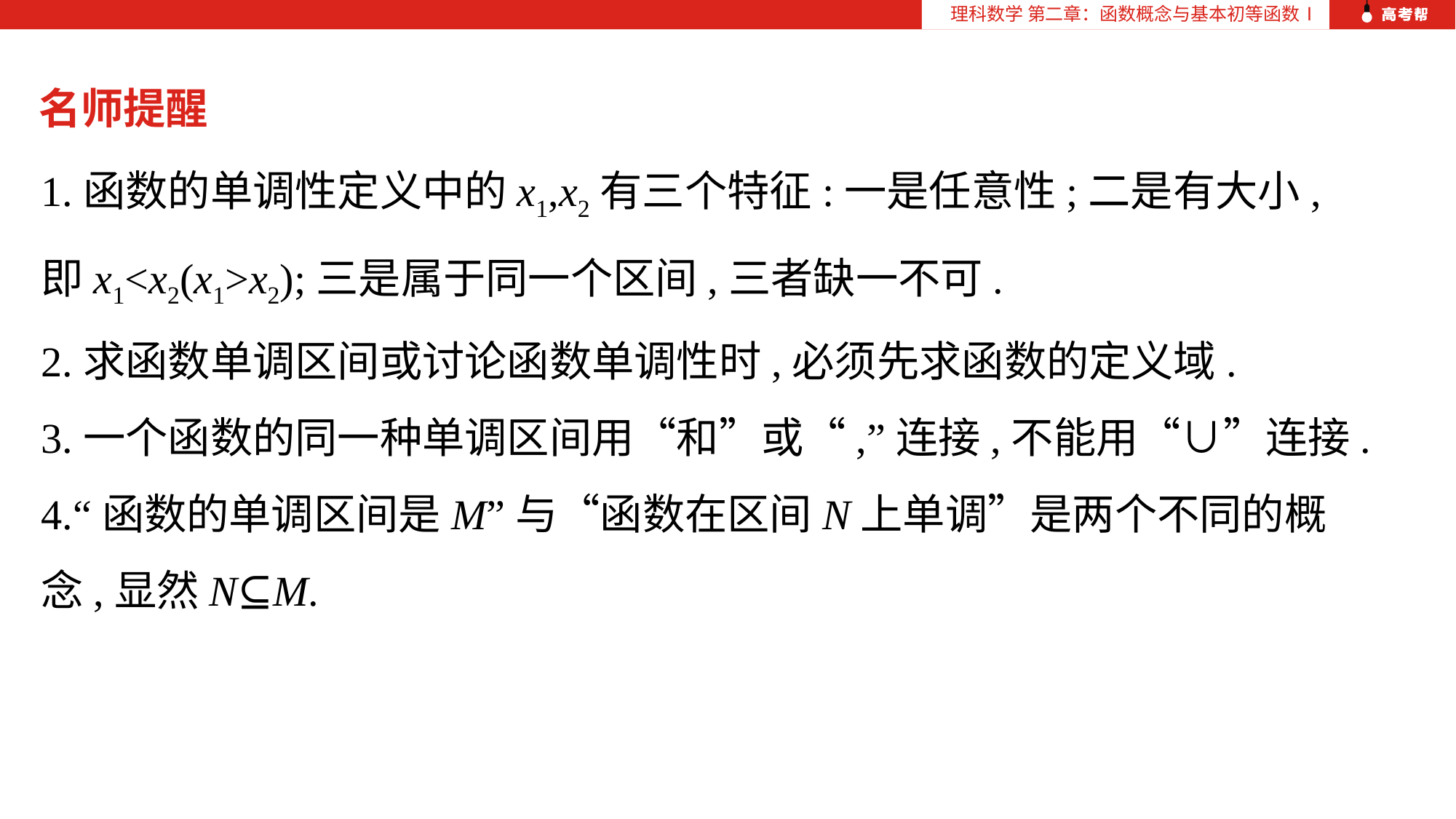

理科数学 第二章：函数概念与基本初等函数Ⅰ

名师提醒
1.函数的单调性定义中的x1,x2有三个特征:一是任意性;二是有大小,即x1<x2(x1>x2);三是属于同一个区间,三者缺一不可.
2.求函数单调区间或讨论函数单调性时,必须先求函数的定义域.
3.一个函数的同一种单调区间用“和”或“,”连接,不能用“∪”连接.
4.“函数的单调区间是M”与“函数在区间N上单调”是两个不同的概念,显然N⊆M.